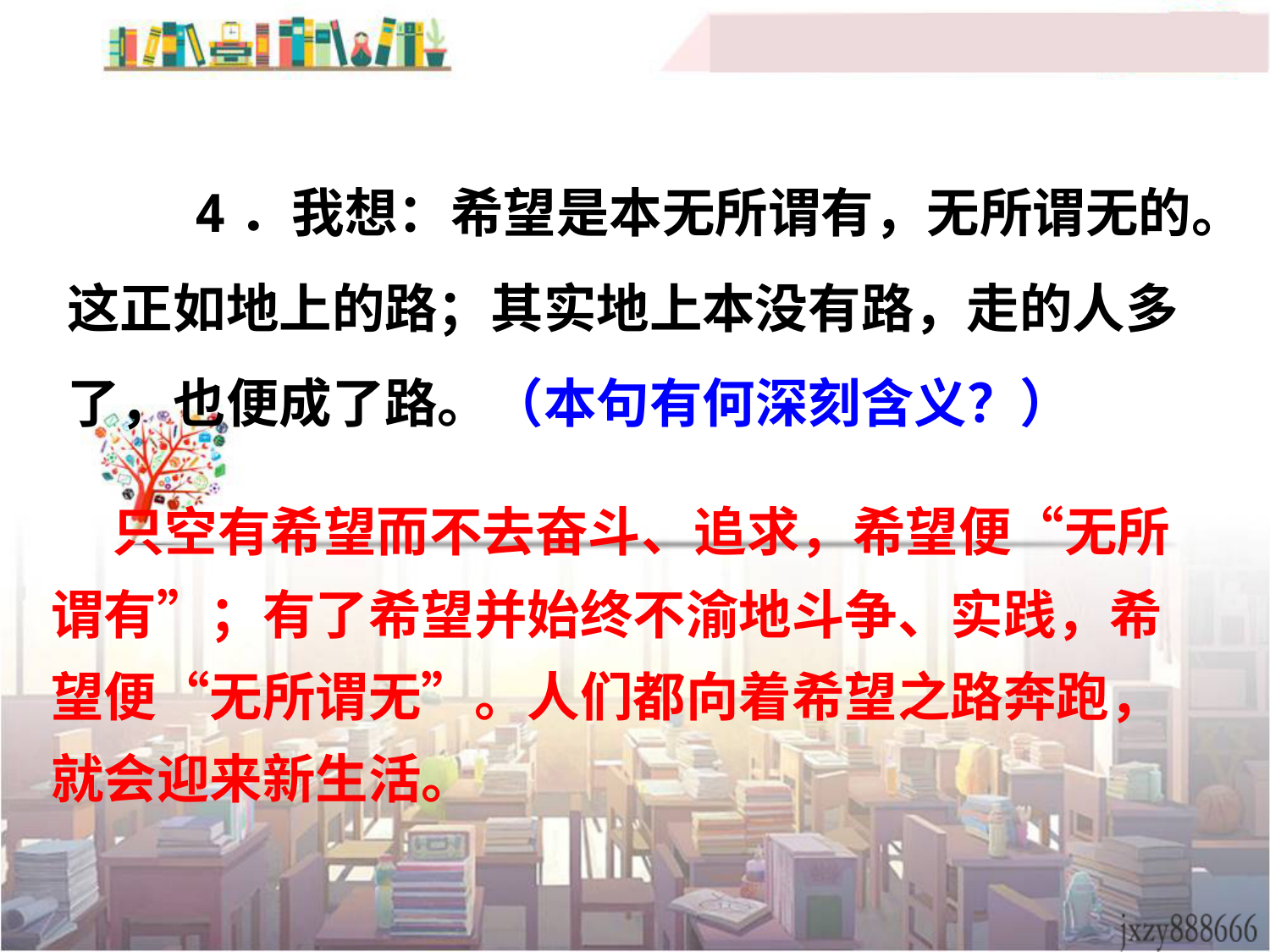

4．我想：希望是本无所谓有，无所谓无的。这正如地上的路；其实地上本没有路，走的人多了，也便成了路。（本句有何深刻含义？）
    只空有希望而不去奋斗、追求，希望便“无所谓有”；有了希望并始终不渝地斗争、实践，希望便“无所谓无”。人们都向着希望之路奔跑，就会迎来新生活。